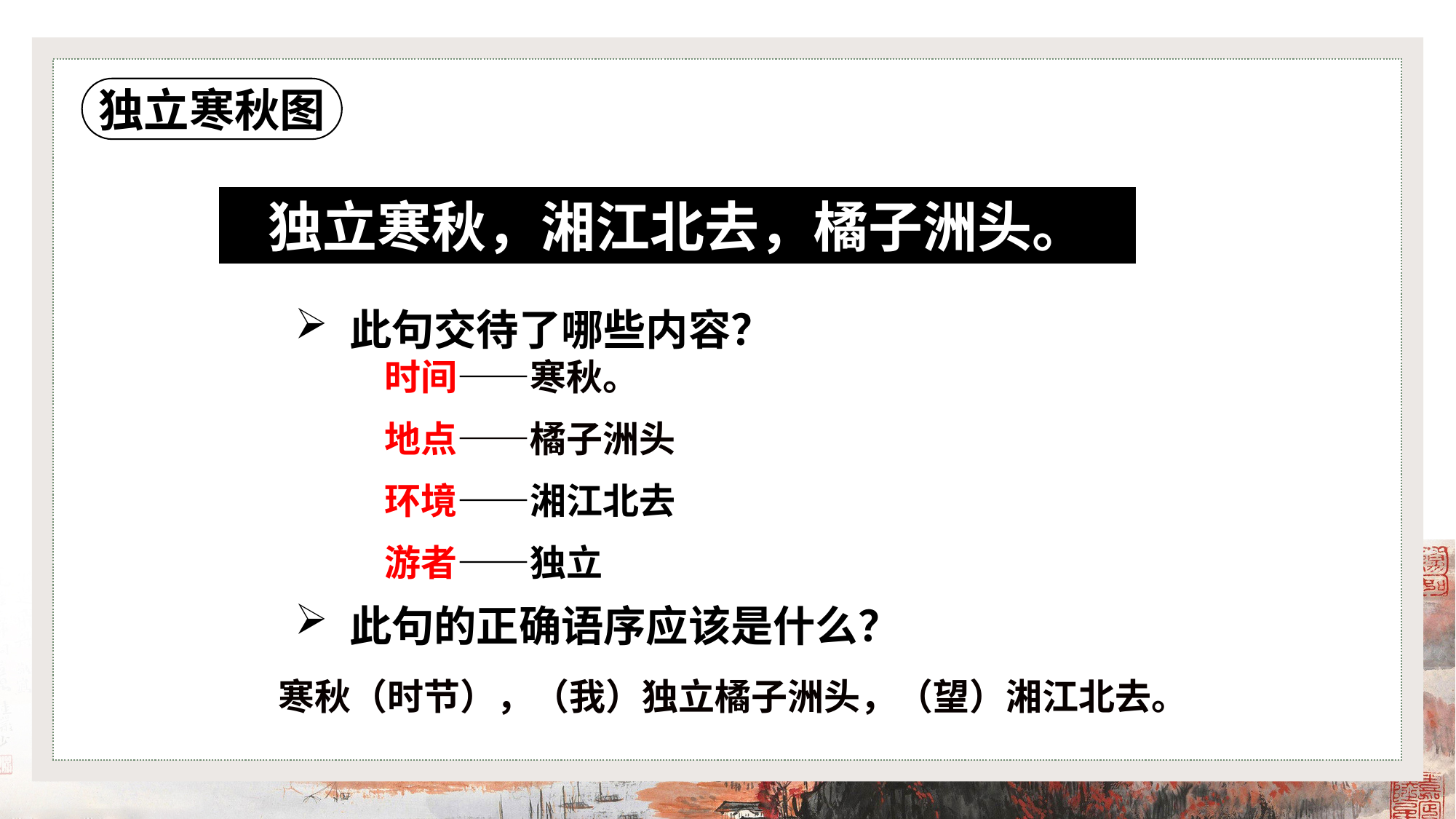

独立寒秋图

独立寒秋，湘江北去，橘子洲头。
此句交待了哪些内容？
时间——寒秋。
地点——橘子洲头
环境——湘江北去
游者——独立
此句的正确语序应该是什么？
　　寒秋（时节），（我）独立橘子洲头，（望）湘江北去。